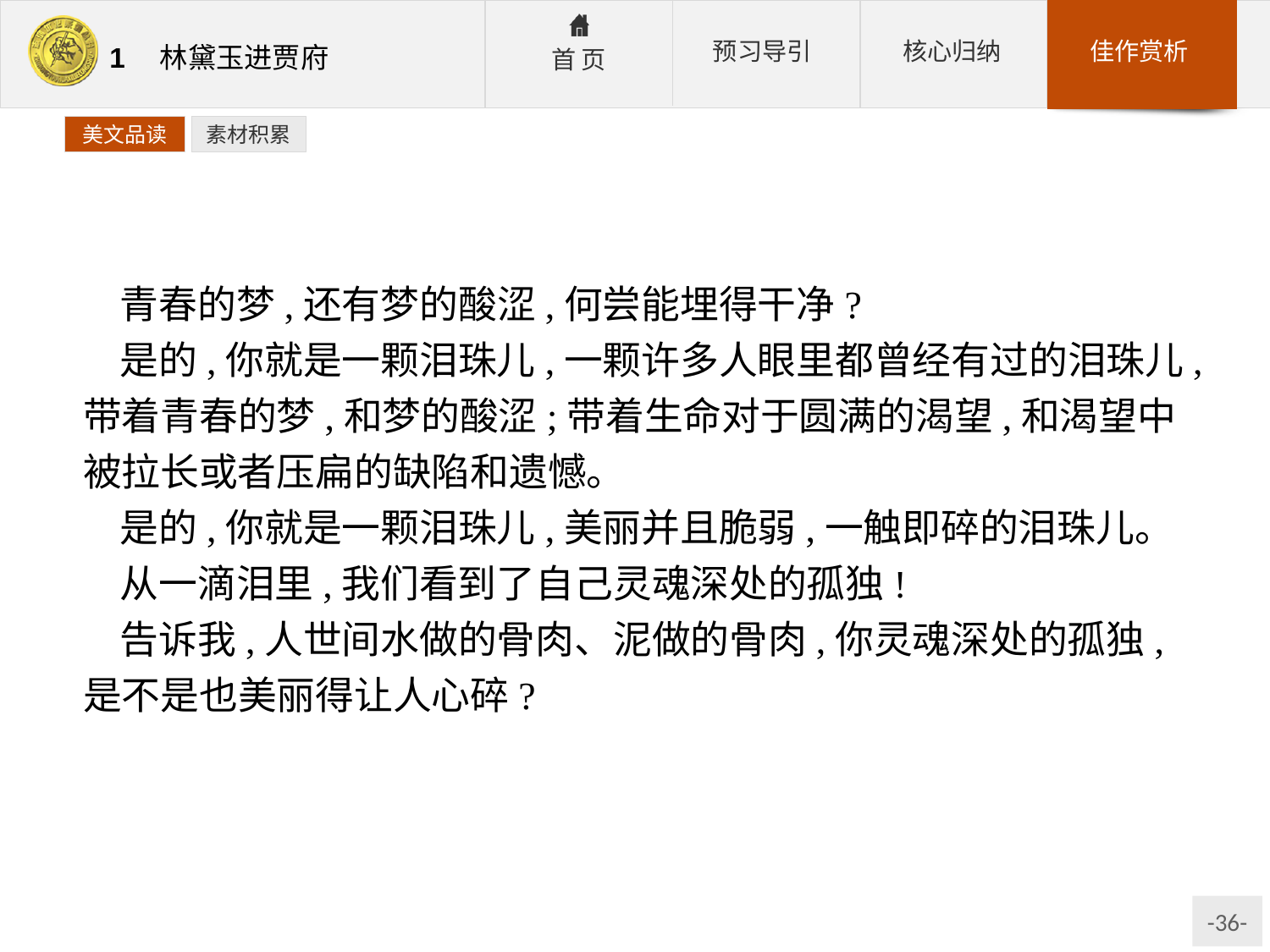

美文品读
素材积累
青春的梦,还有梦的酸涩,何尝能埋得干净?
是的,你就是一颗泪珠儿,一颗许多人眼里都曾经有过的泪珠儿,带着青春的梦,和梦的酸涩;带着生命对于圆满的渴望,和渴望中被拉长或者压扁的缺陷和遗憾。
是的,你就是一颗泪珠儿,美丽并且脆弱,一触即碎的泪珠儿。
从一滴泪里,我们看到了自己灵魂深处的孤独!
告诉我,人世间水做的骨肉、泥做的骨肉,你灵魂深处的孤独,是不是也美丽得让人心碎?